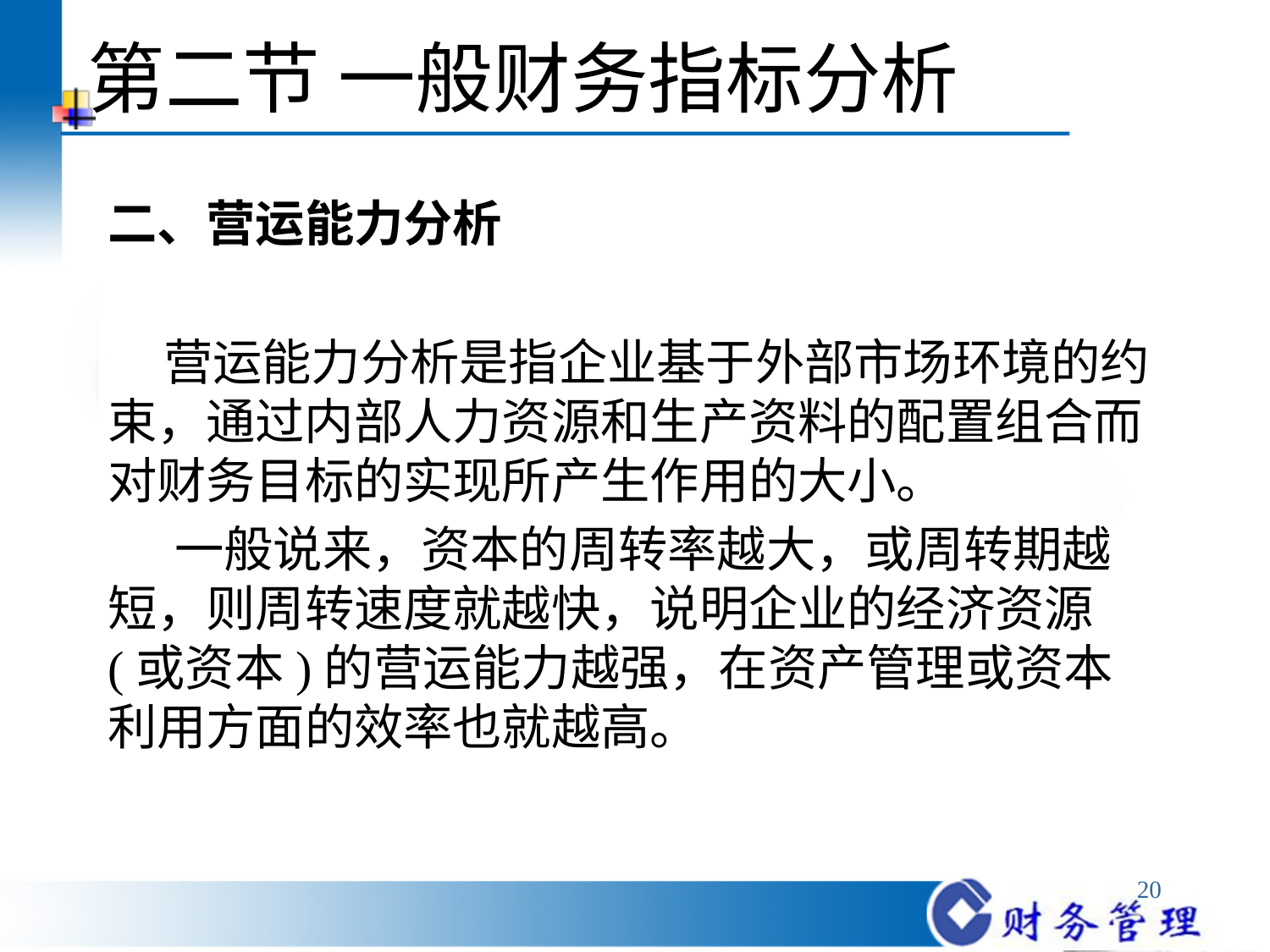

# 第二节 一般财务指标分析
二、营运能力分析

    营运能力分析是指企业基于外部市场环境的约束，通过内部人力资源和生产资料的配置组合而对财务目标的实现所产生作用的大小。
     一般说来，资本的周转率越大，或周转期越短，则周转速度就越快，说明企业的经济资源(或资本)的营运能力越强，在资产管理或资本利用方面的效率也就越高。

20